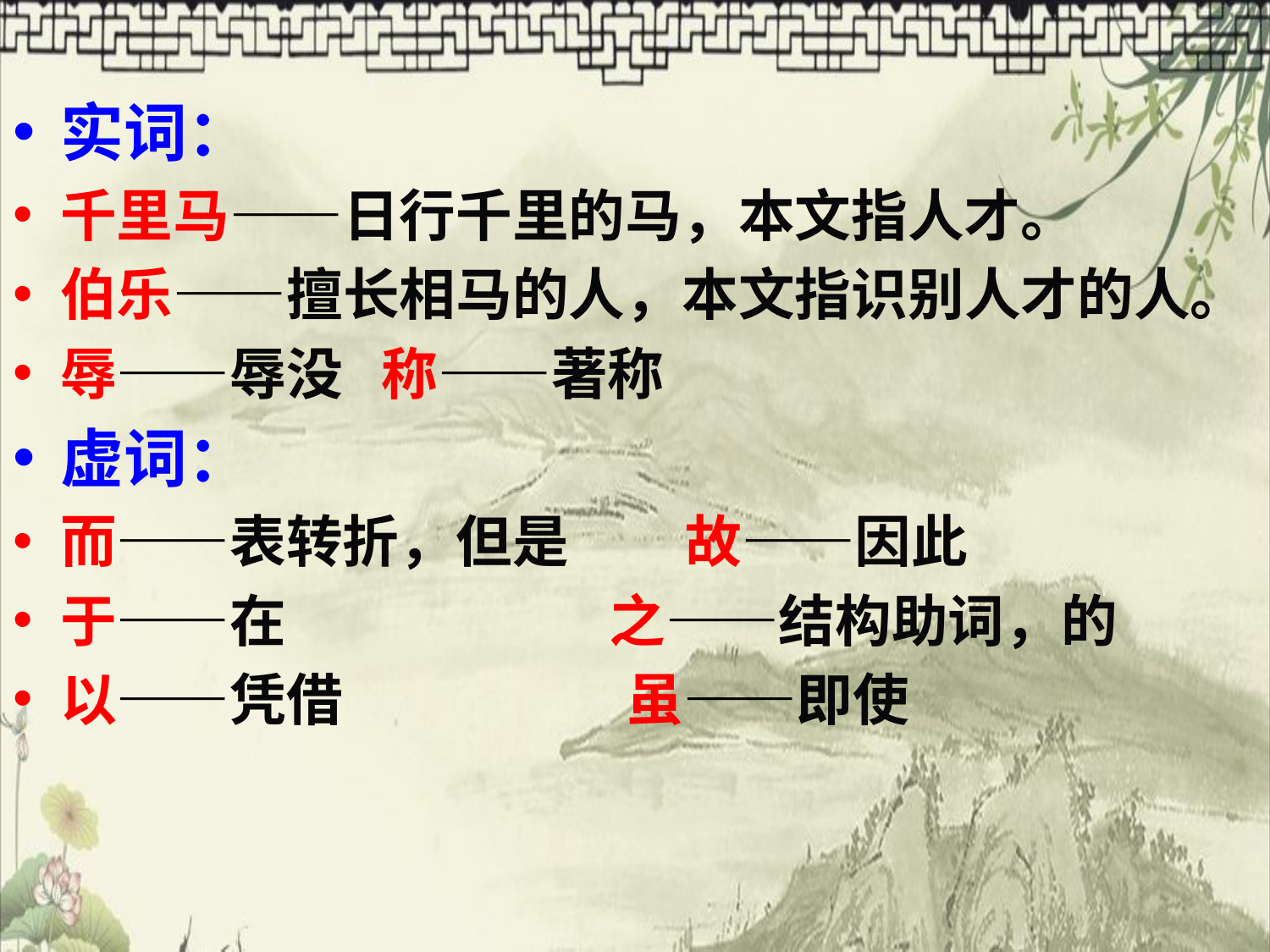

实词：
千里马——日行千里的马，本文指人才。
伯乐——擅长相马的人，本文指识别人才的人。
辱——辱没   称——著称
虚词：
而——表转折，但是         故——因此
于——在                         之——结构助词，的
以——凭借                      虽——即使
#